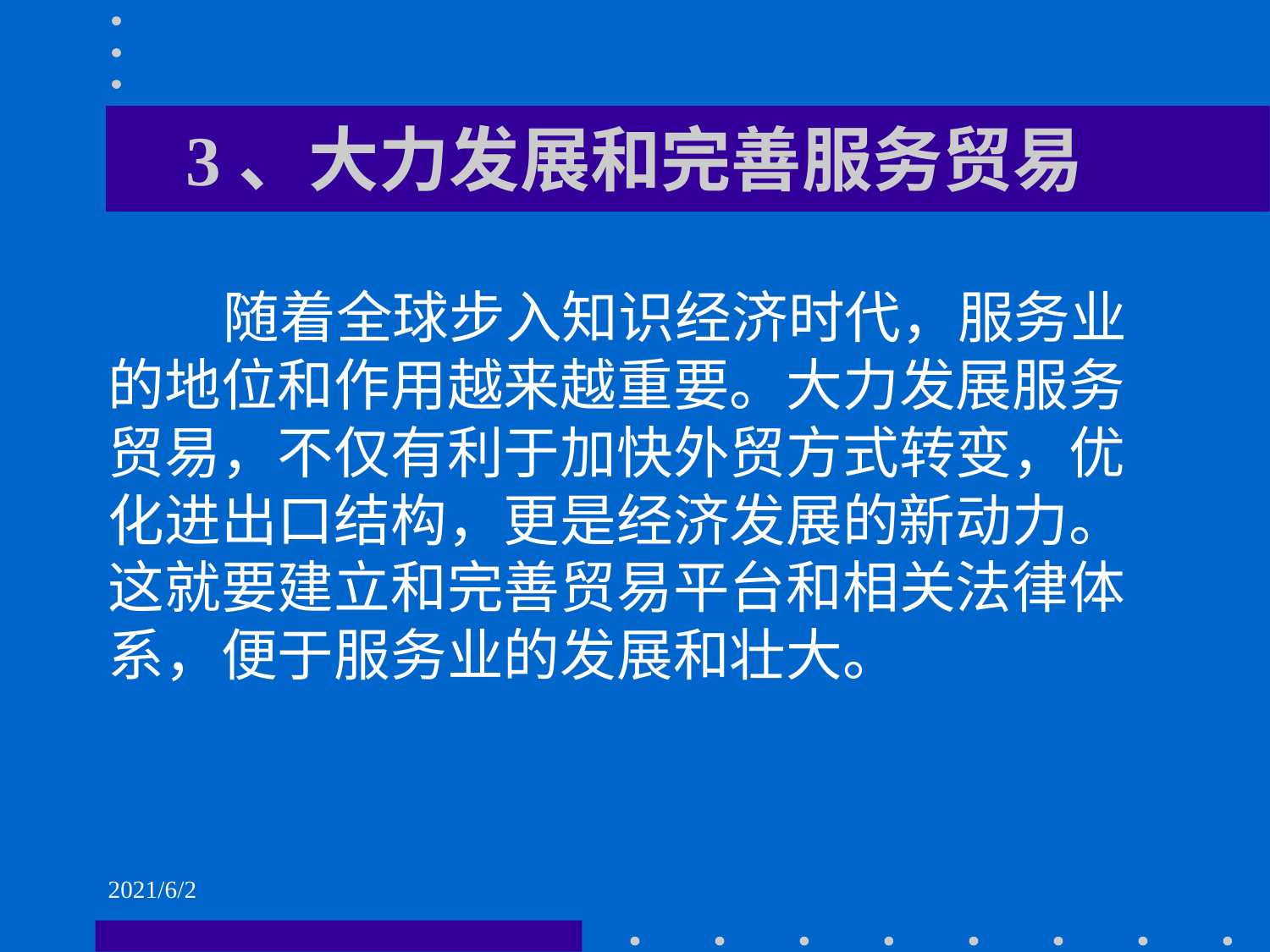

# 3、大力发展和完善服务贸易
        随着全球步入知识经济时代，服务业的地位和作用越来越重要。大力发展服务贸易，不仅有利于加快外贸方式转变，优化进出口结构，更是经济发展的新动力。这就要建立和完善贸易平台和相关法律体系，便于服务业的发展和壮大。
2021/6/2